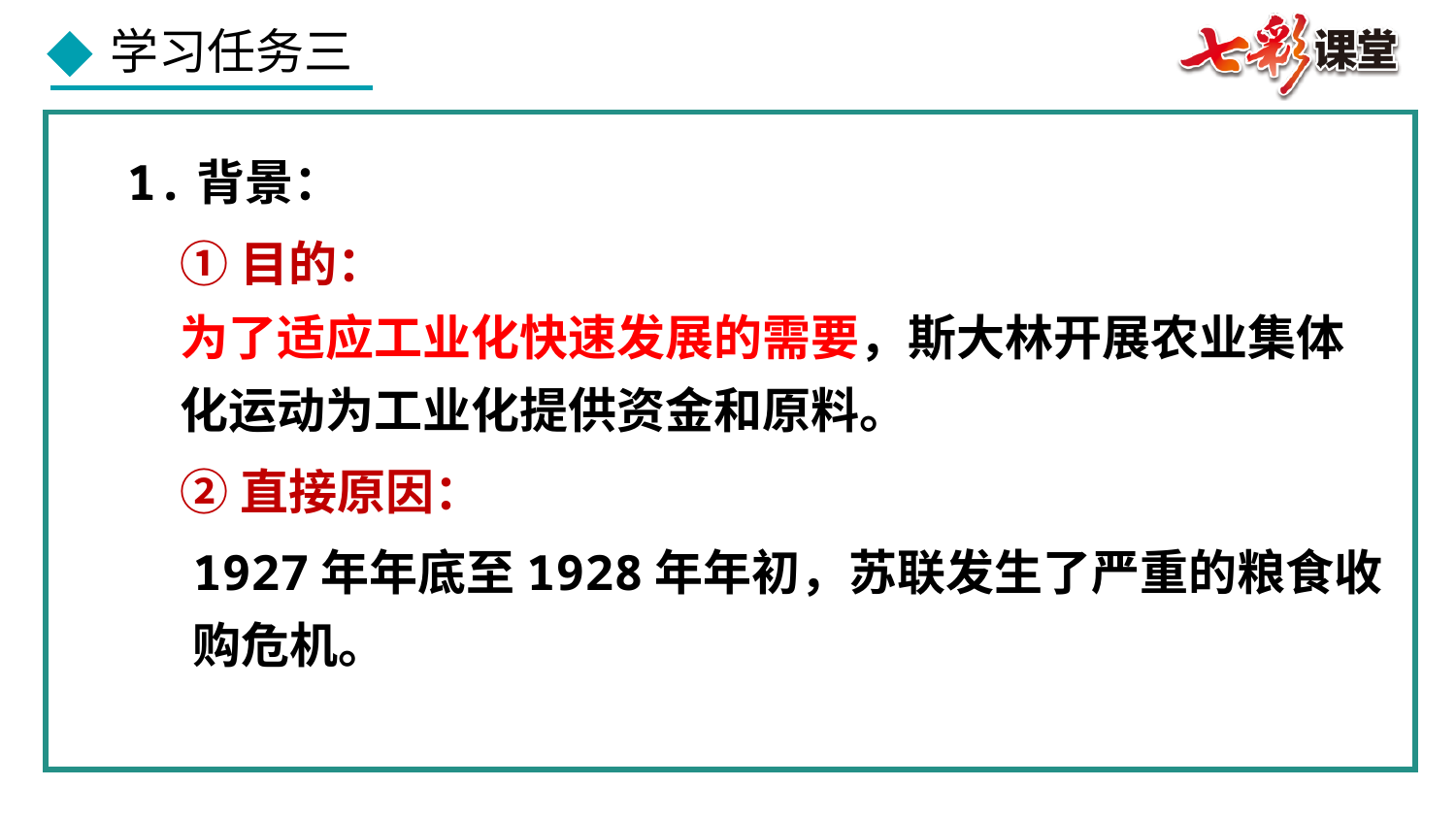

1.背景：
①目的：
为了适应工业化快速发展的需要，斯大林开展农业集体化运动为工业化提供资金和原料。
②直接原因：
1927年年底至1928年年初，苏联发生了严重的粮食收购危机。